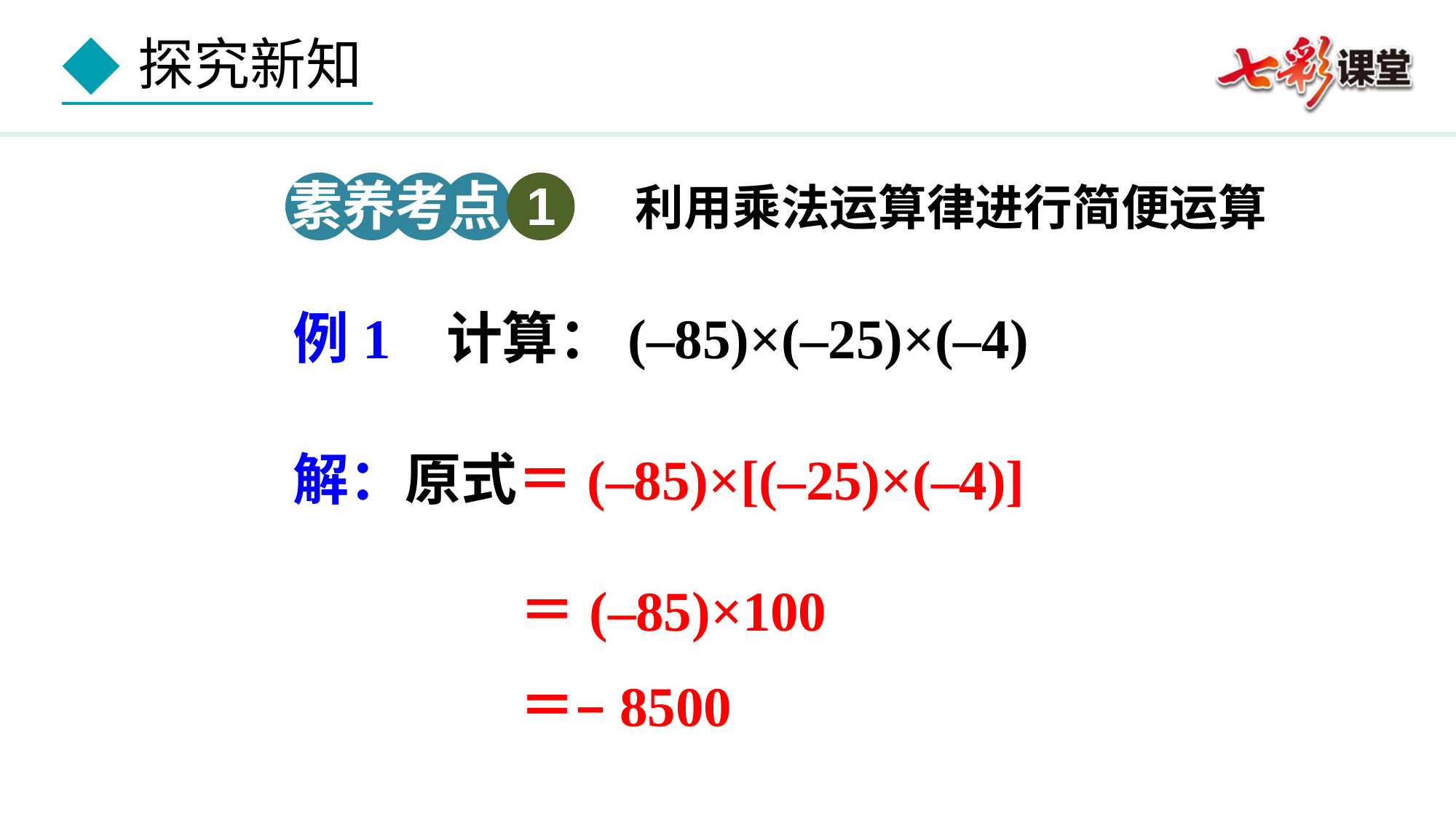

素养考点 1

利用乘法运算律进行简便运算
例1   计算：(–85)×(–25)×(–4)
解：原式＝(–85)×[(–25)×(–4)]
＝(–85)×100
＝–8500